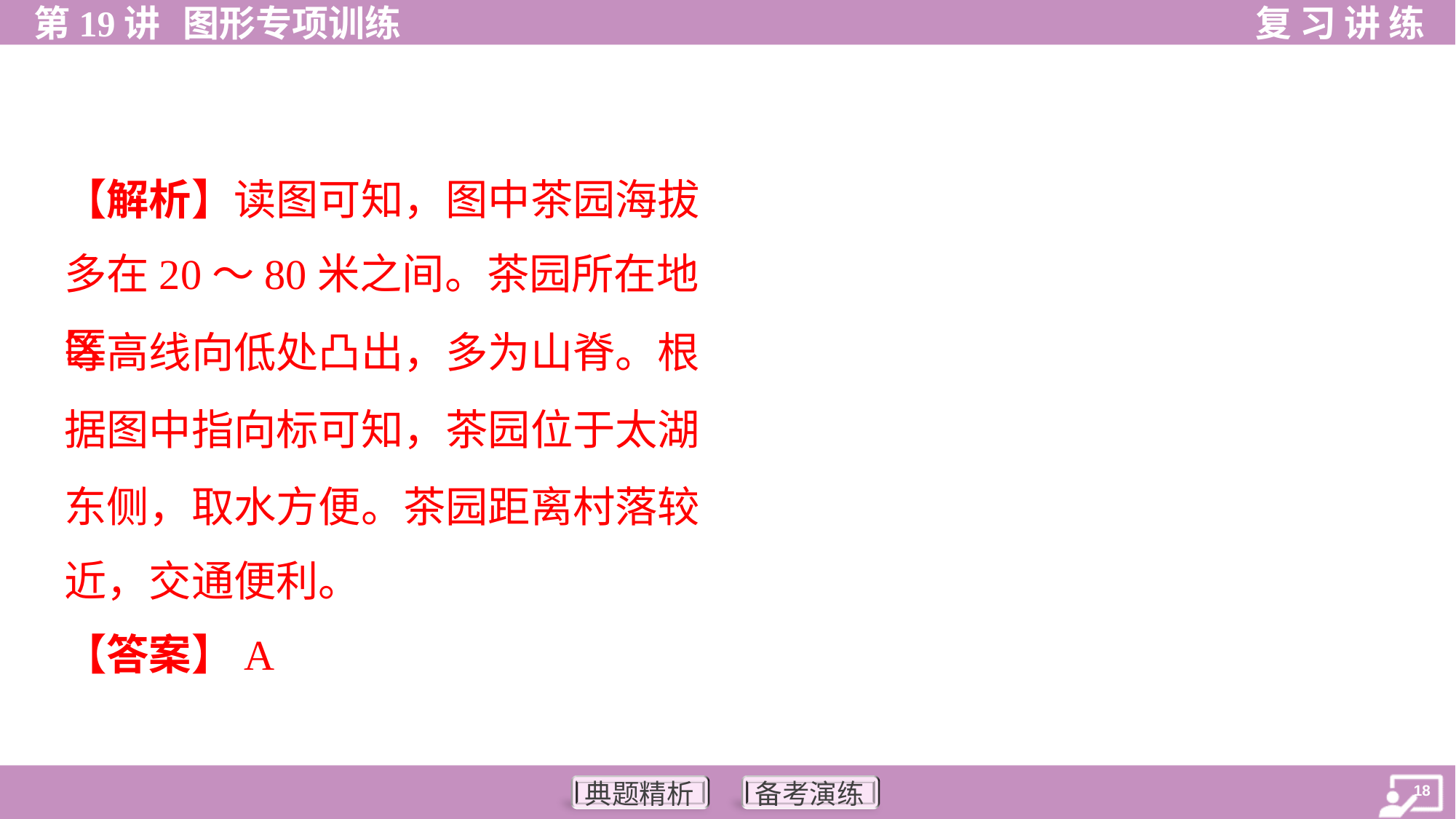

【解析】读图可知，图中茶园海拔
多在20～80米之间。茶园所在地区
等高线向低处凸出，多为山脊。根
据图中指向标可知，茶园位于太湖
东侧，取水方便。茶园距离村落较
近，交通便利。
【答案】A